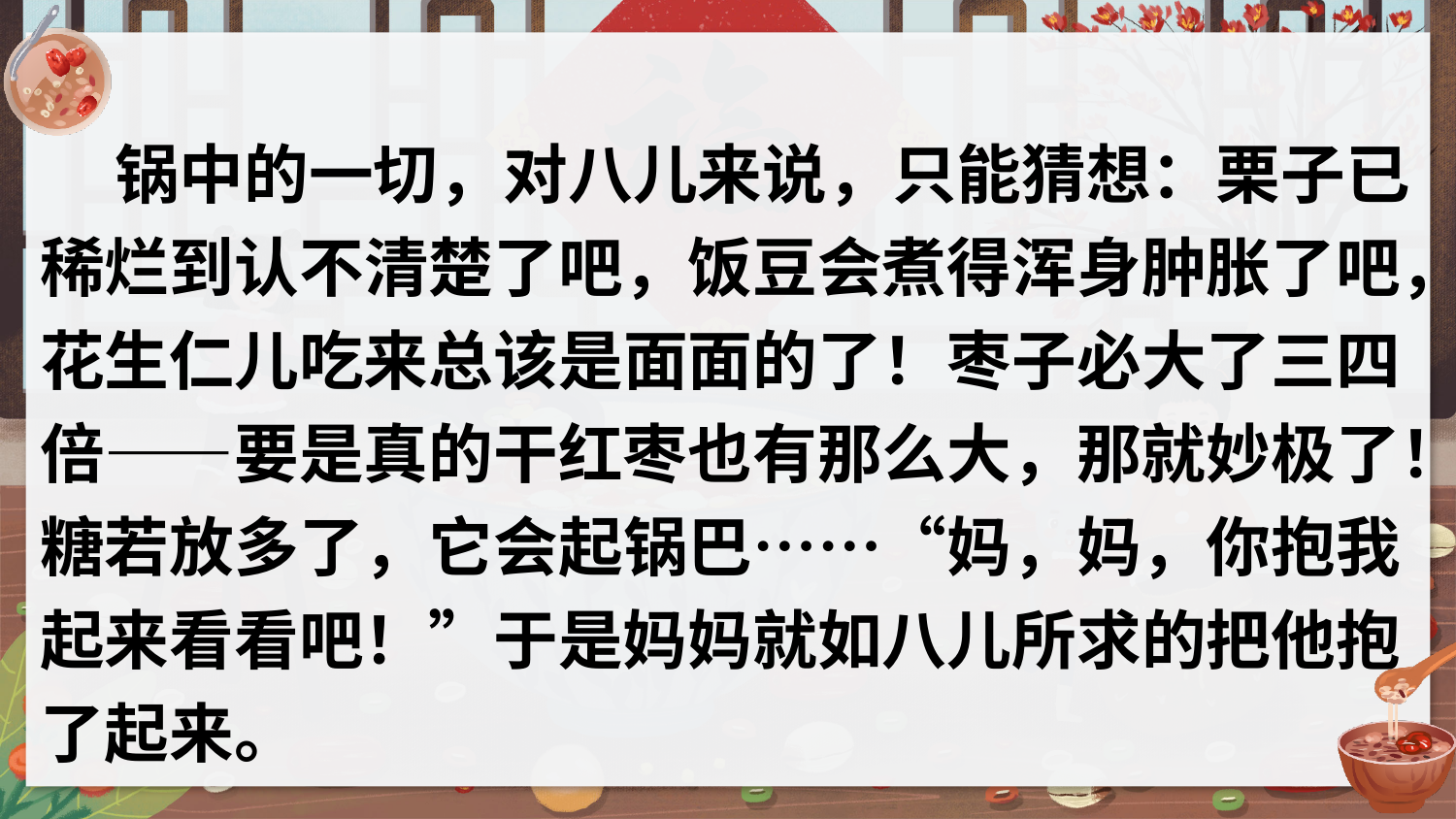

锅中的一切，对八儿来说，只能猜想：栗子已稀烂到认不清楚了吧，饭豆会煮得浑身肿胀了吧，花生仁儿吃来总该是面面的了！枣子必大了三四倍——要是真的干红枣也有那么大，那就妙极了！糖若放多了，它会起锅巴……“妈，妈，你抱我起来看看吧！”于是妈妈就如八儿所求的把他抱了起来。